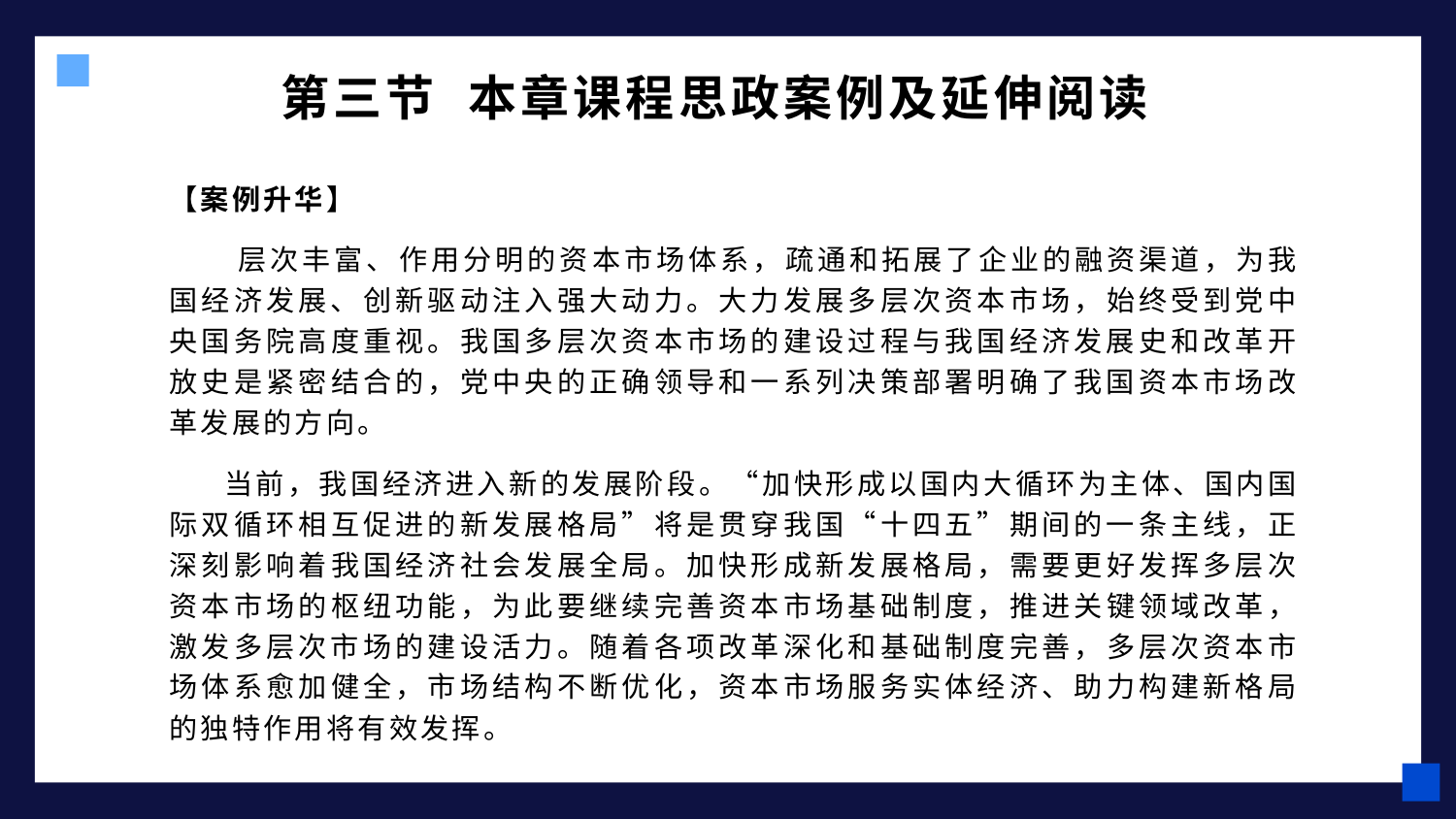

# 第三节  本章课程思政案例及延伸阅读
【案例升华】
      层次丰富、作用分明的资本市场体系，疏通和拓展了企业的融资渠道，为我国经济发展、创新驱动注入强大动力。大力发展多层次资本市场，始终受到党中央国务院高度重视。我国多层次资本市场的建设过程与我国经济发展史和改革开放史是紧密结合的，党中央的正确领导和一系列决策部署明确了我国资本市场改革发展的方向。
     当前，我国经济进入新的发展阶段。“加快形成以国内大循环为主体、国内国际双循环相互促进的新发展格局”将是贯穿我国“十四五”期间的一条主线，正深刻影响着我国经济社会发展全局。加快形成新发展格局，需要更好发挥多层次资本市场的枢纽功能，为此要继续完善资本市场基础制度，推进关键领域改革，激发多层次市场的建设活力。随着各项改革深化和基础制度完善，多层次资本市场体系愈加健全，市场结构不断优化，资本市场服务实体经济、助力构建新格局的独特作用将有效发挥。